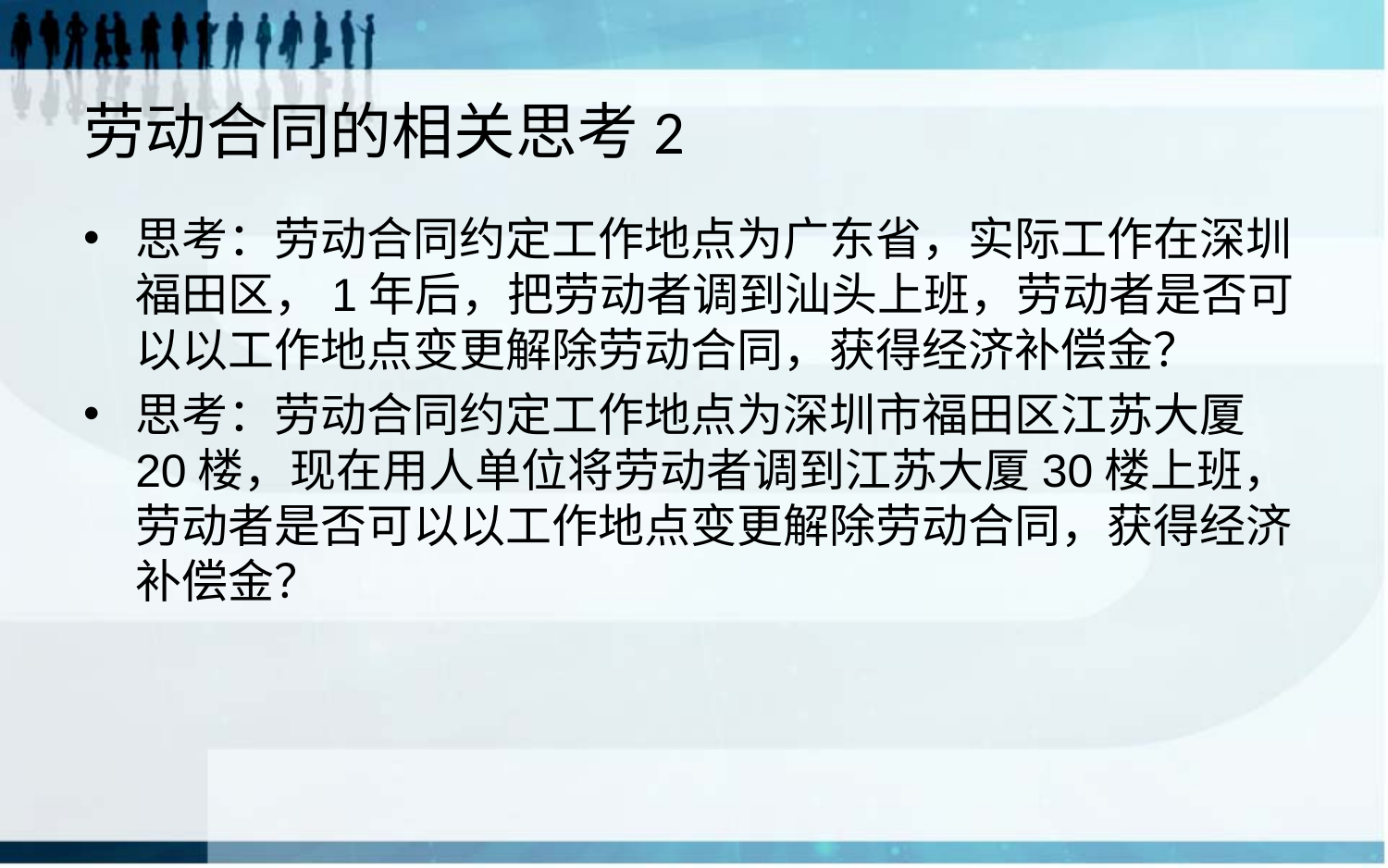

# 劳动合同的相关思考2
思考：劳动合同约定工作地点为广东省，实际工作在深圳福田区，1年后，把劳动者调到汕头上班，劳动者是否可以以工作地点变更解除劳动合同，获得经济补偿金？
思考：劳动合同约定工作地点为深圳市福田区江苏大厦20楼，现在用人单位将劳动者调到江苏大厦30楼上班，劳动者是否可以以工作地点变更解除劳动合同，获得经济补偿金？